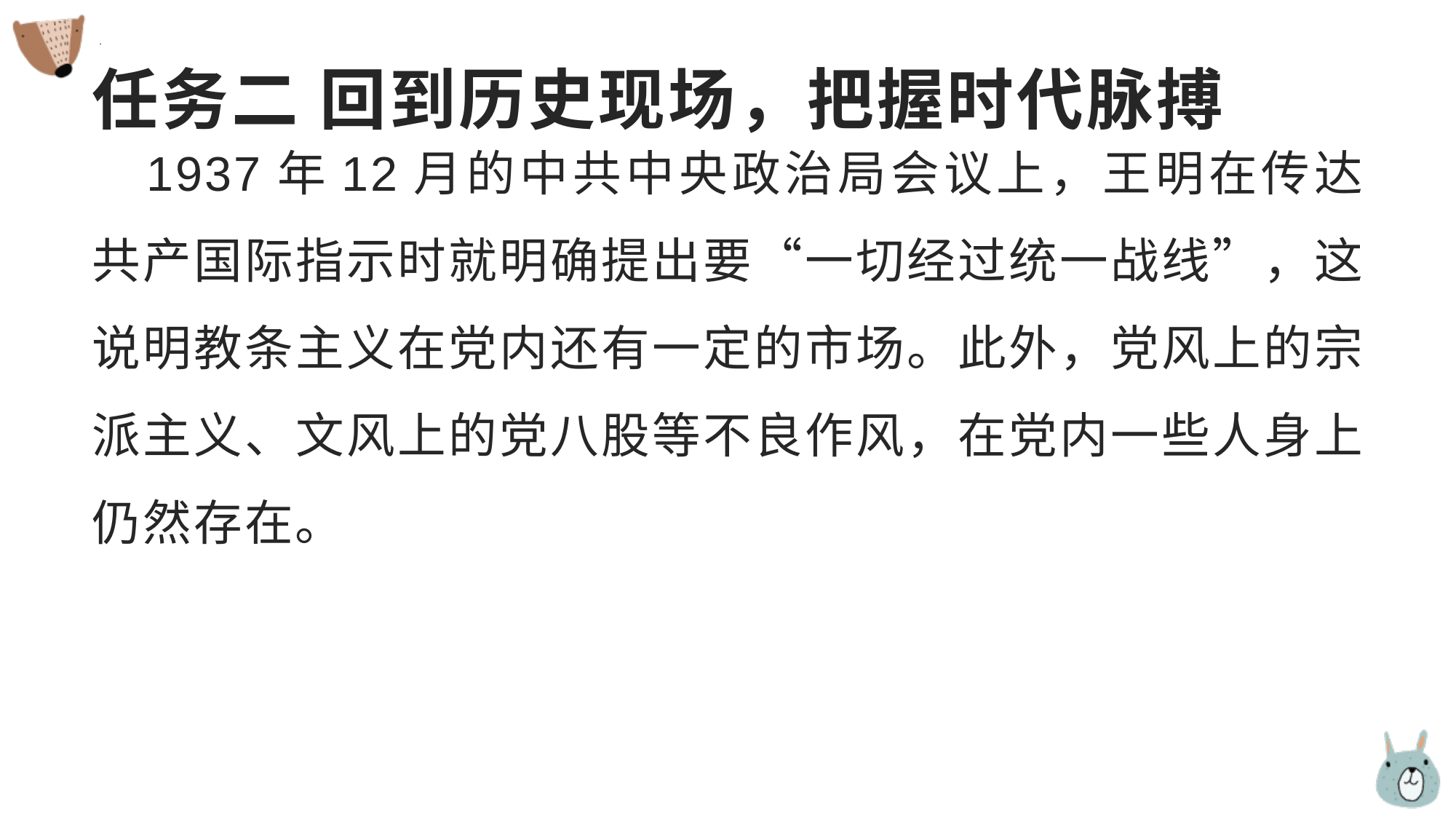

# 任务二 回到历史现场，把握时代脉搏
1937年12月的中共中央政治局会议上，王明在传达共产国际指示时就明确提出要“一切经过统一战线”，这说明教条主义在党内还有一定的市场。此外，党风上的宗派主义、文风上的党八股等不良作风，在党内一些人身上仍然存在。